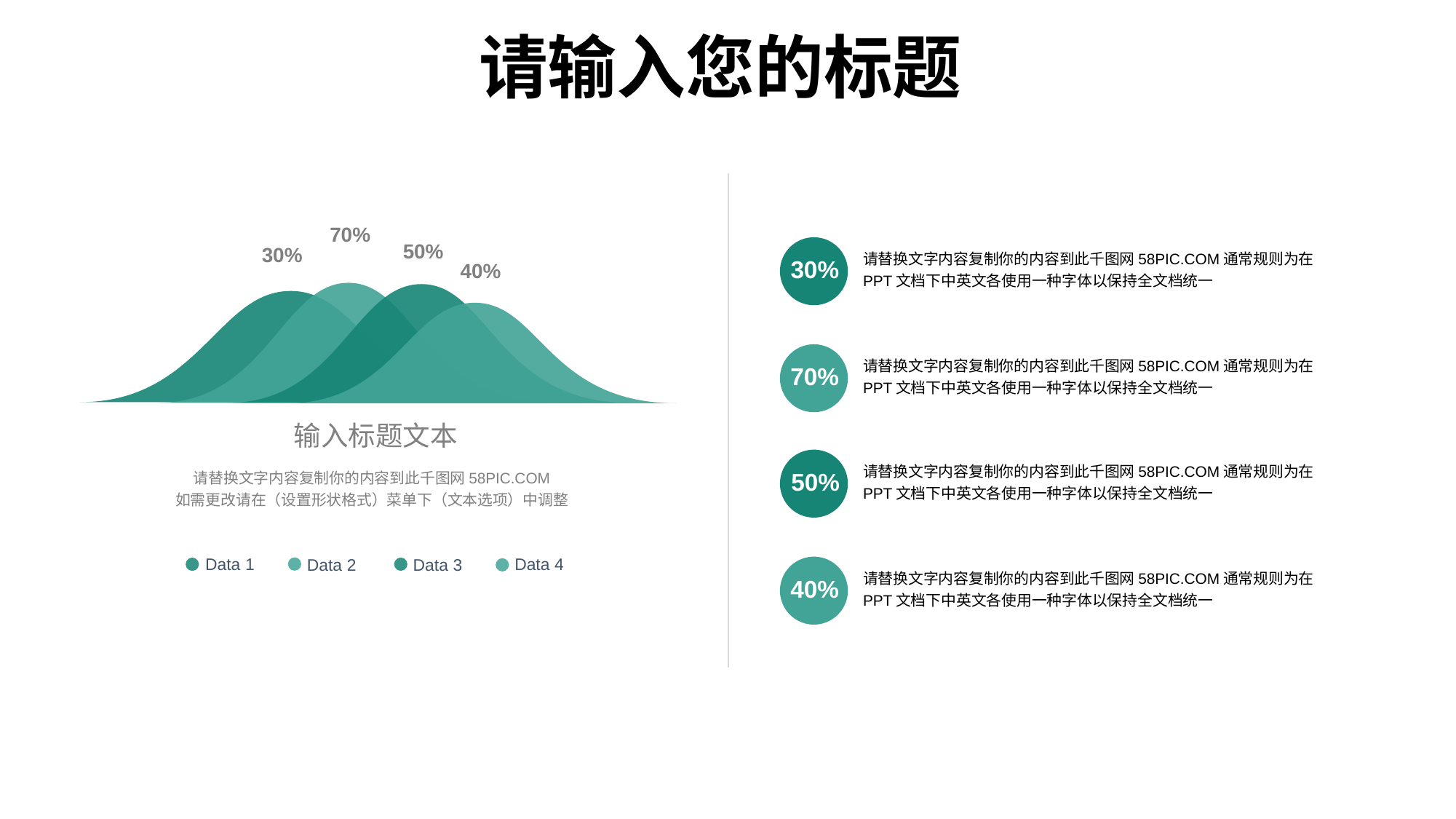

70%
50%
30%
40%

输入标题文本
请替换文字内容复制你的内容到此千图网58PIC.COM
如需更改请在（设置形状格式）菜单下（文本选项）中调整
Data 1
Data 4
Data 3
Data 2

请替换文字内容复制你的内容到此千图网58PIC.COM通常规则为在PPT文档下中英文各使用一种字体以保持全文档统一
30%

请替换文字内容复制你的内容到此千图网58PIC.COM通常规则为在PPT文档下中英文各使用一种字体以保持全文档统一
70%

请替换文字内容复制你的内容到此千图网58PIC.COM通常规则为在PPT文档下中英文各使用一种字体以保持全文档统一
50%

请替换文字内容复制你的内容到此千图网58PIC.COM通常规则为在PPT文档下中英文各使用一种字体以保持全文档统一
40%